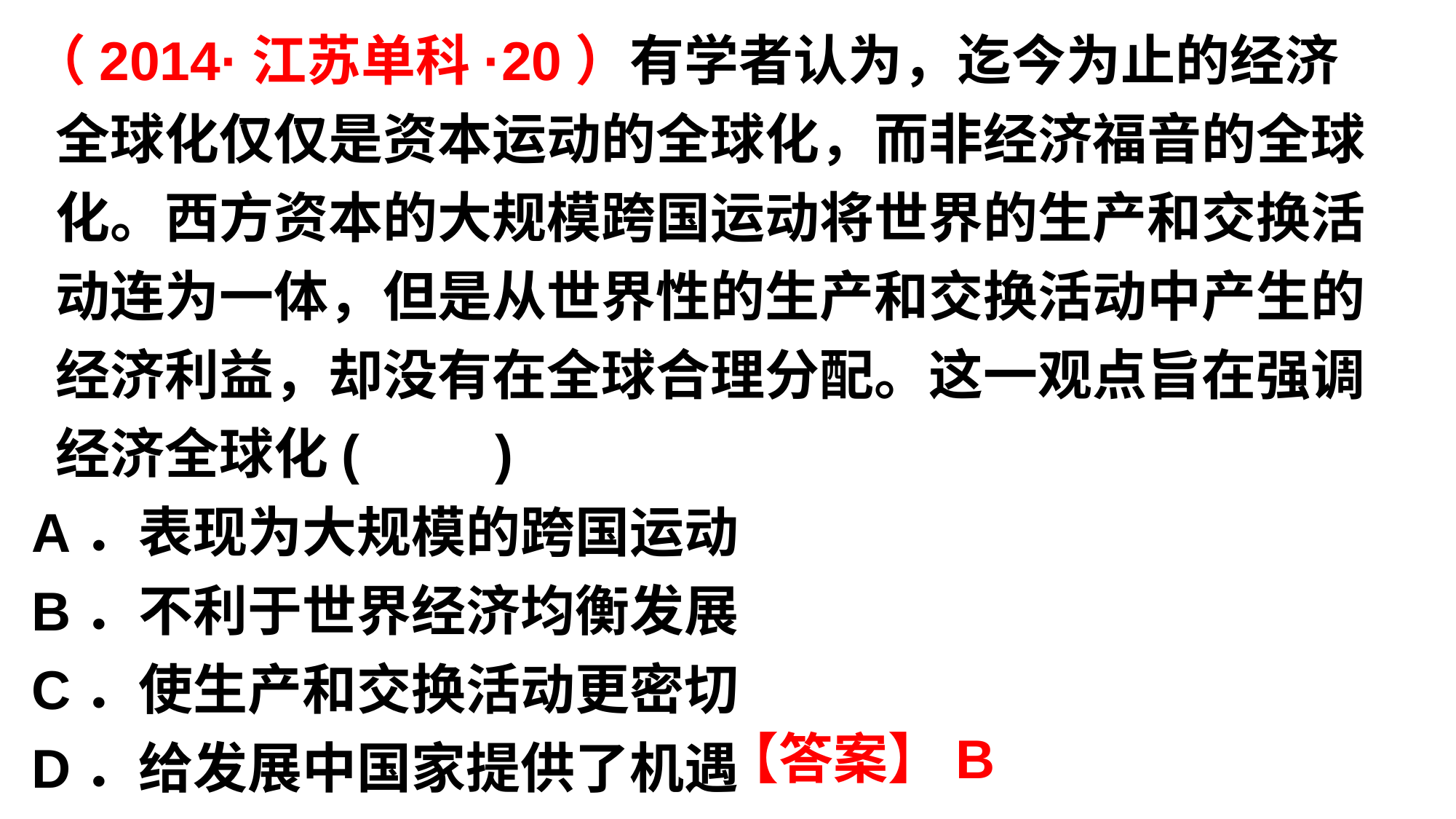

（2014·江苏单科·20）有学者认为，迄今为止的经济全球化仅仅是资本运动的全球化，而非经济福音的全球化。西方资本的大规模跨国运动将世界的生产和交换活动连为一体，但是从世界性的生产和交换活动中产生的经济利益，却没有在全球合理分配。这一观点旨在强调经济全球化(　　)
A．表现为大规模的跨国运动
B．不利于世界经济均衡发展
C．使生产和交换活动更密切
D．给发展中国家提供了机遇
【答案】B